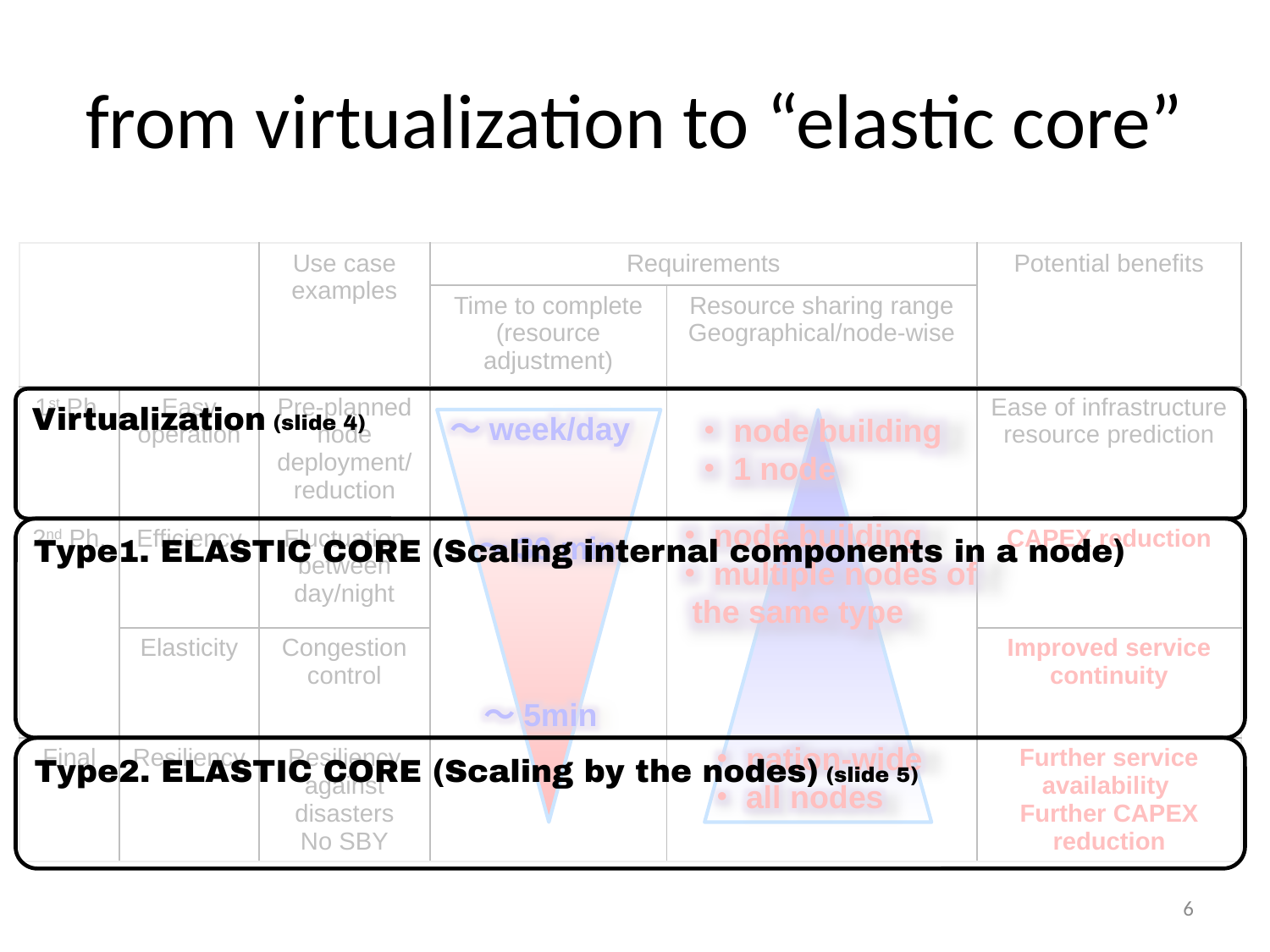

# from virtualization to “elastic core”

|  |  | Use case examples | Requirements |  | Potential benefits |
| --- | --- | --- | --- | --- | --- |
|  |  |  | Time to complete (resource adjustment) | Resource sharing range Geographical/node-wise |  |
| 1st Ph. | Easy operation | Pre-planned node deployment/ reduction |  |  | Ease of infrastructure resource prediction |
| 2nd Ph. | Efficiency | Fluctuation between day/night |  |  | CAPEX reduction |
|  | Elasticity | Congestion control |  |  | Improved service continuity |
| Final | Resiliency | Resiliency against disasters No SBY |  |  | Further service availability Further CAPEX reduction |
Virtualization (slide 4)
～week/day
・node building
・1 node

・node building
・multiple nodes of
  the same type
Type1. ELASTIC CORE (Scaling internal components in a node)
～30 min
～5min
・nation-wide
・all nodes
Type2. ELASTIC CORE (Scaling by the nodes) (slide 5)
6